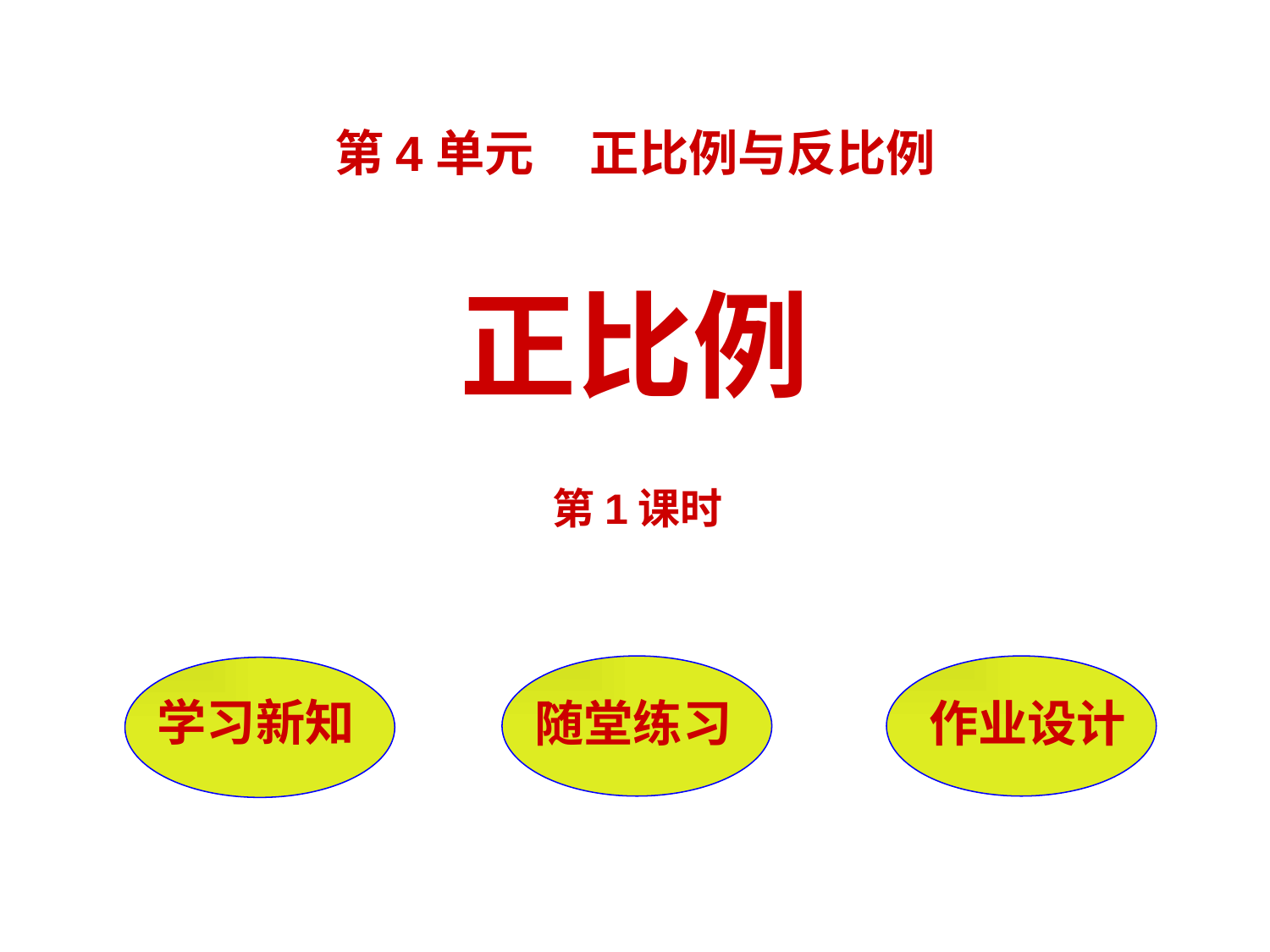

第4单元     正比例与反比例
正比例
第1课时

随堂练习

作业设计

学习新知